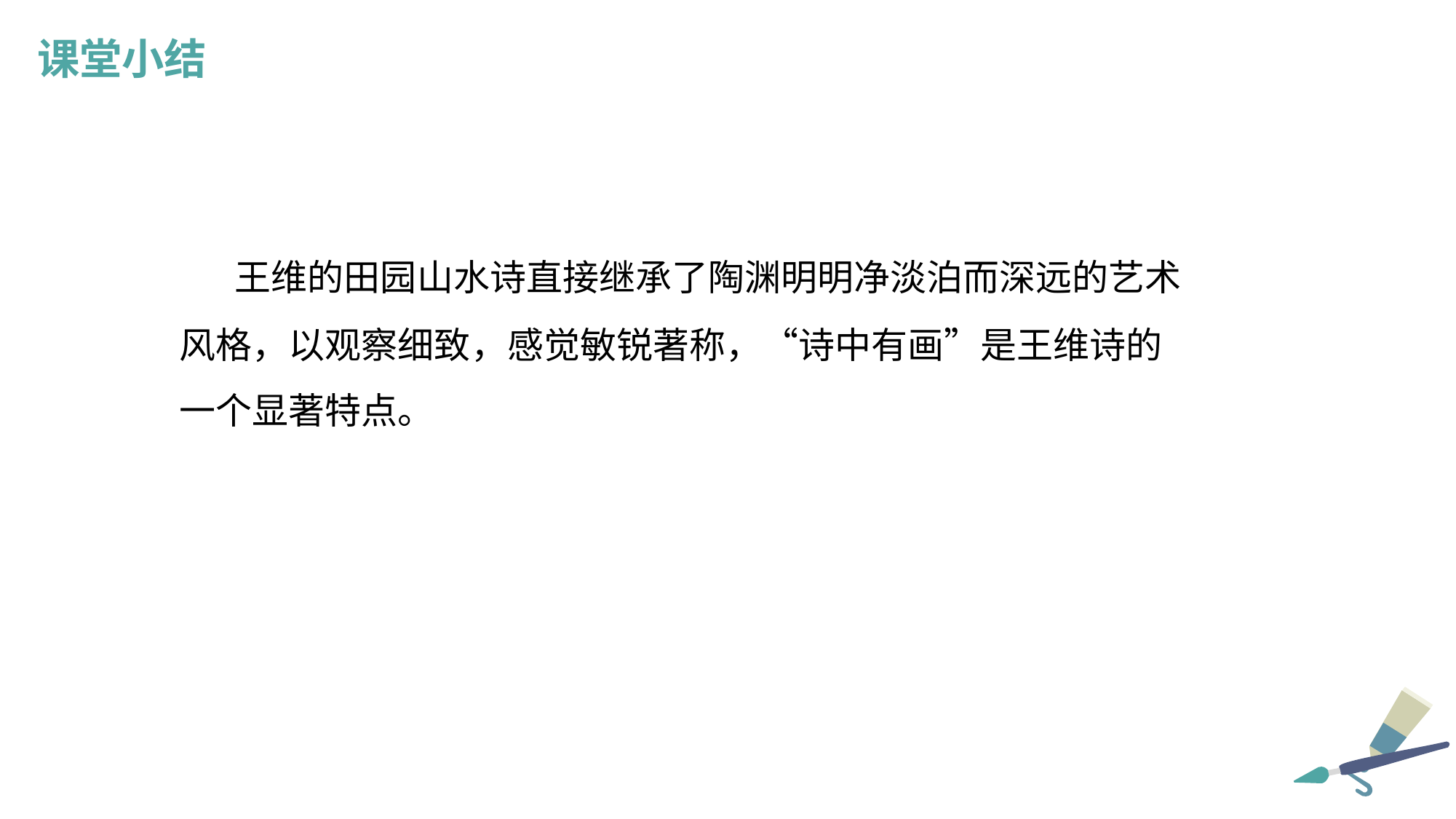

课堂小结
    王维的田园山水诗直接继承了陶渊明明净淡泊而深远的艺术风格，以观察细致，感觉敏锐著称，“诗中有画”是王维诗的一个显著特点。